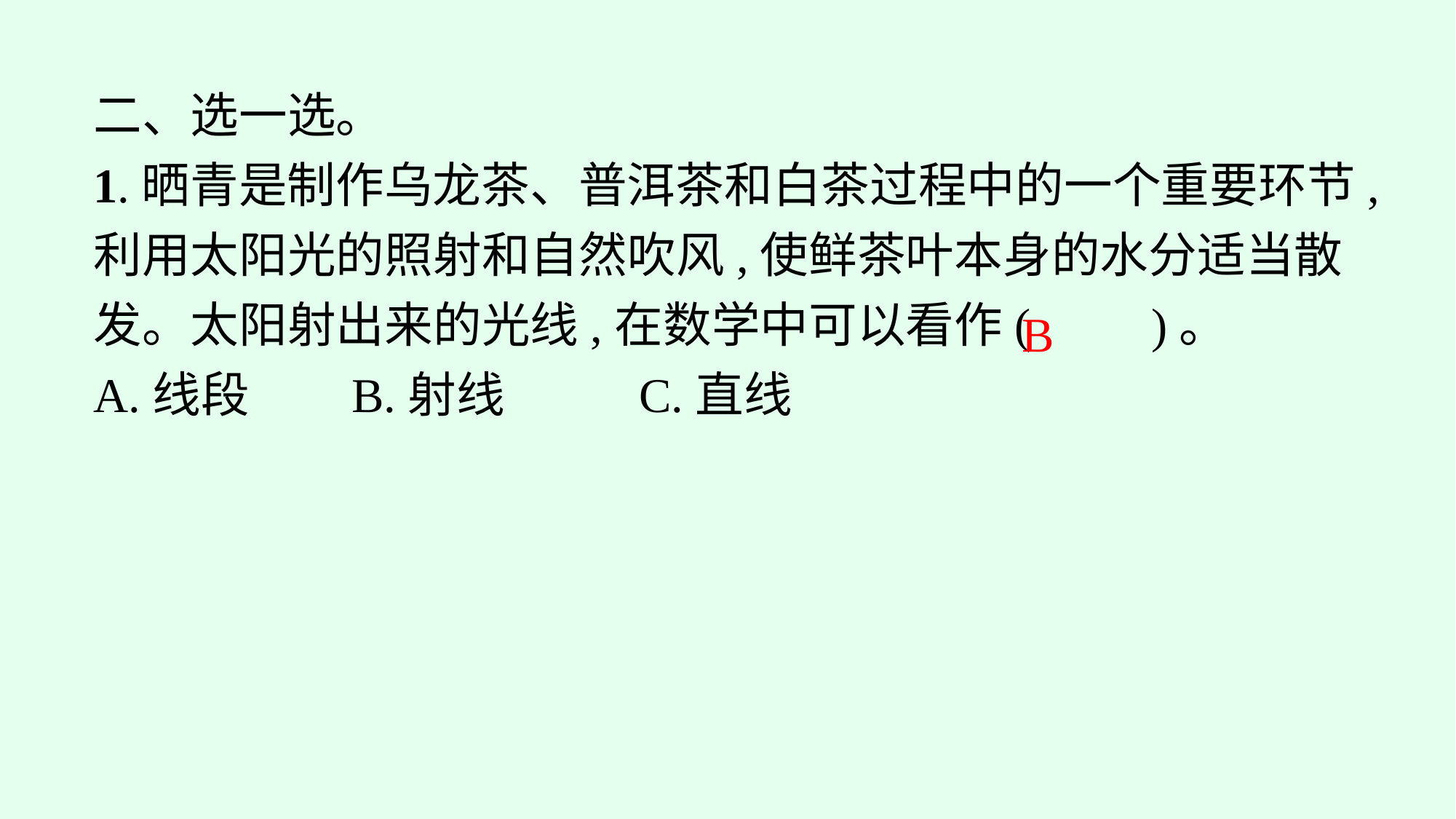

二、选一选。
1.晒青是制作乌龙茶、普洱茶和白茶过程中的一个重要环节,利用太阳光的照射和自然吹风,使鲜茶叶本身的水分适当散发。太阳射出来的光线,在数学中可以看作(　　)。
A.线段	B.射线		C.直线
B